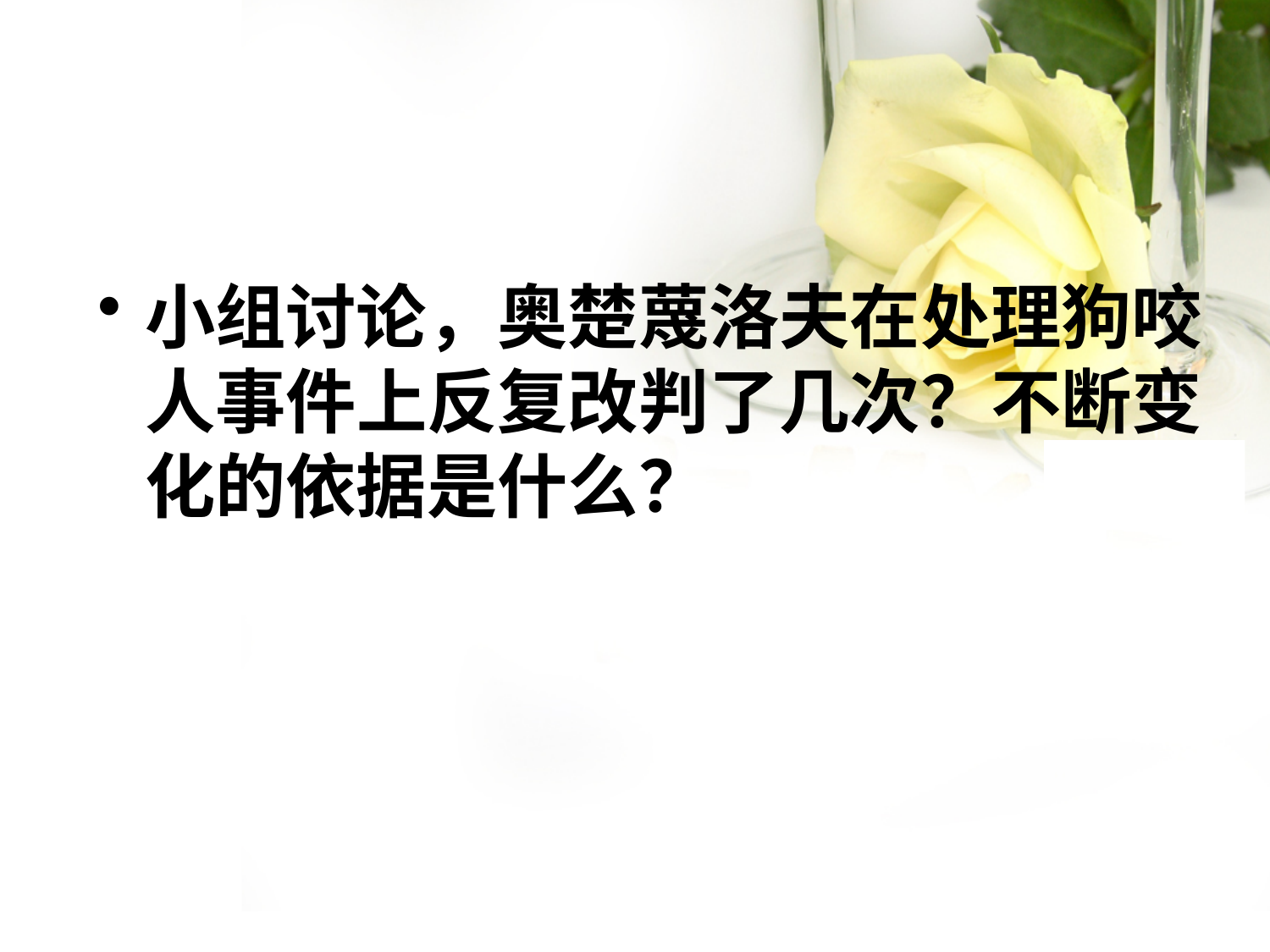

小组讨论，奥楚蔑洛夫在处理狗咬人事件上反复改判了几次？不断变化的依据是什么？